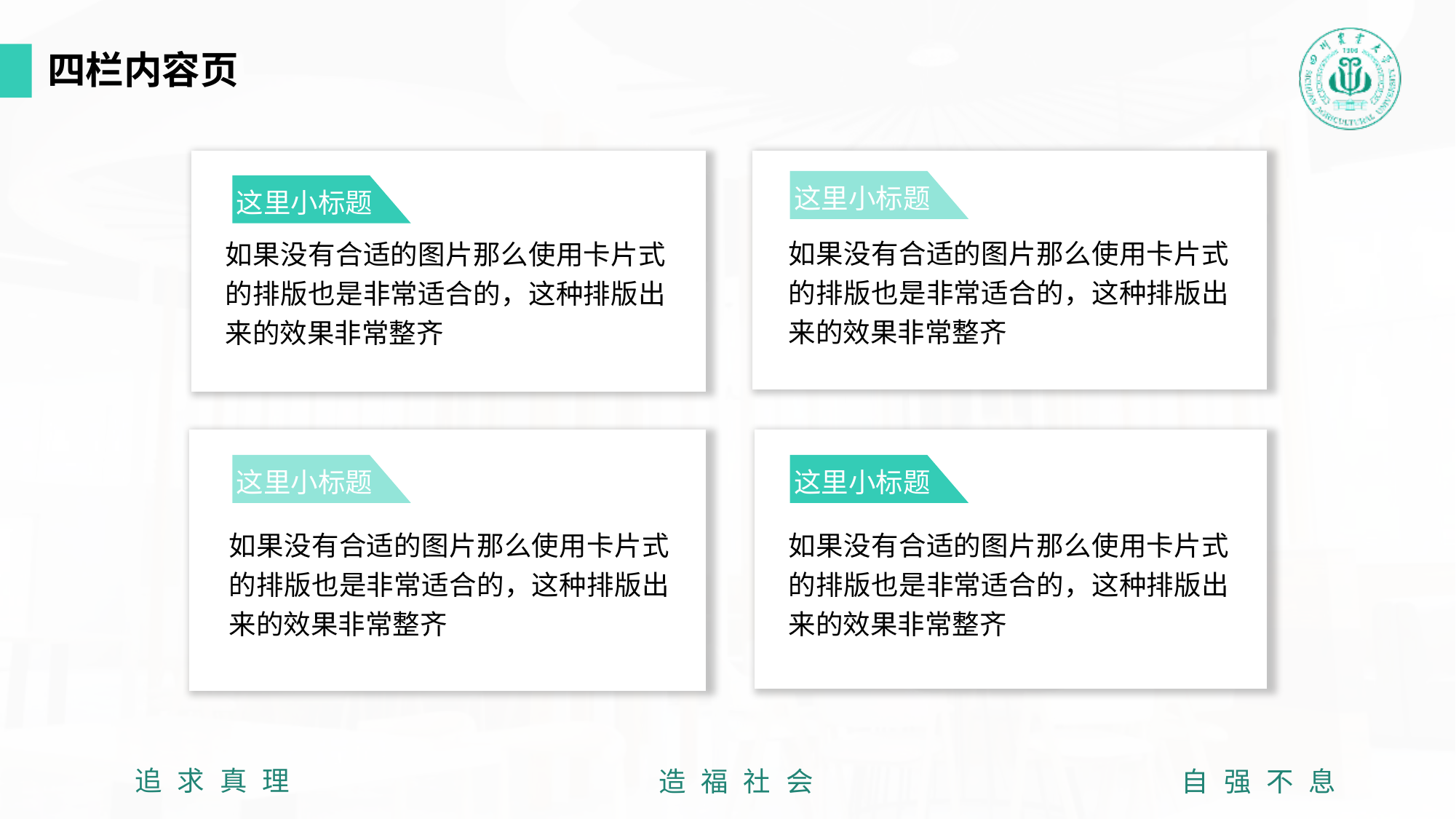

四栏内容页

这里小标题

这里小标题
如果没有合适的图片那么使用卡片式的排版也是非常适合的，这种排版出来的效果非常整齐

如果没有合适的图片那么使用卡片式的排版也是非常适合的，这种排版出来的效果非常整齐

这里小标题

这里小标题
如果没有合适的图片那么使用卡片式的排版也是非常适合的，这种排版出来的效果非常整齐

如果没有合适的图片那么使用卡片式的排版也是非常适合的，这种排版出来的效果非常整齐